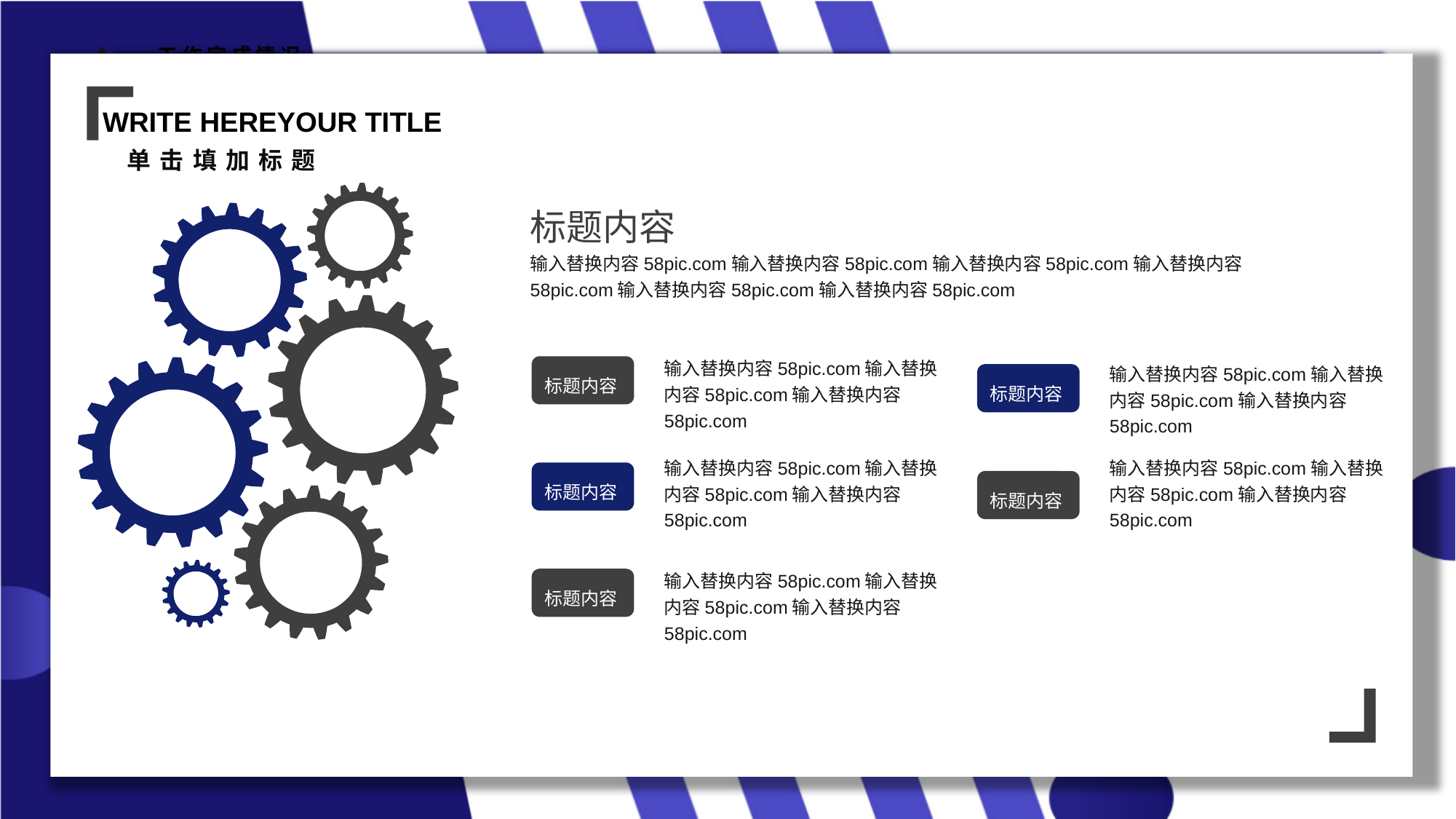

标题内容
输入替换内容58pic.com输入替换内容58pic.com输入替换内容58pic.com输入替换内容58pic.com输入替换内容58pic.com输入替换内容58pic.com

输入替换内容58pic.com输入替换内容58pic.com输入替换内容58pic.com
输入替换内容58pic.com输入替换内容58pic.com输入替换内容58pic.com
标题内容

标题内容
输入替换内容58pic.com输入替换内容58pic.com输入替换内容58pic.com
输入替换内容58pic.com输入替换内容58pic.com输入替换内容58pic.com
标题内容
标题内容

输入替换内容58pic.com输入替换内容58pic.com输入替换内容58pic.com
标题内容